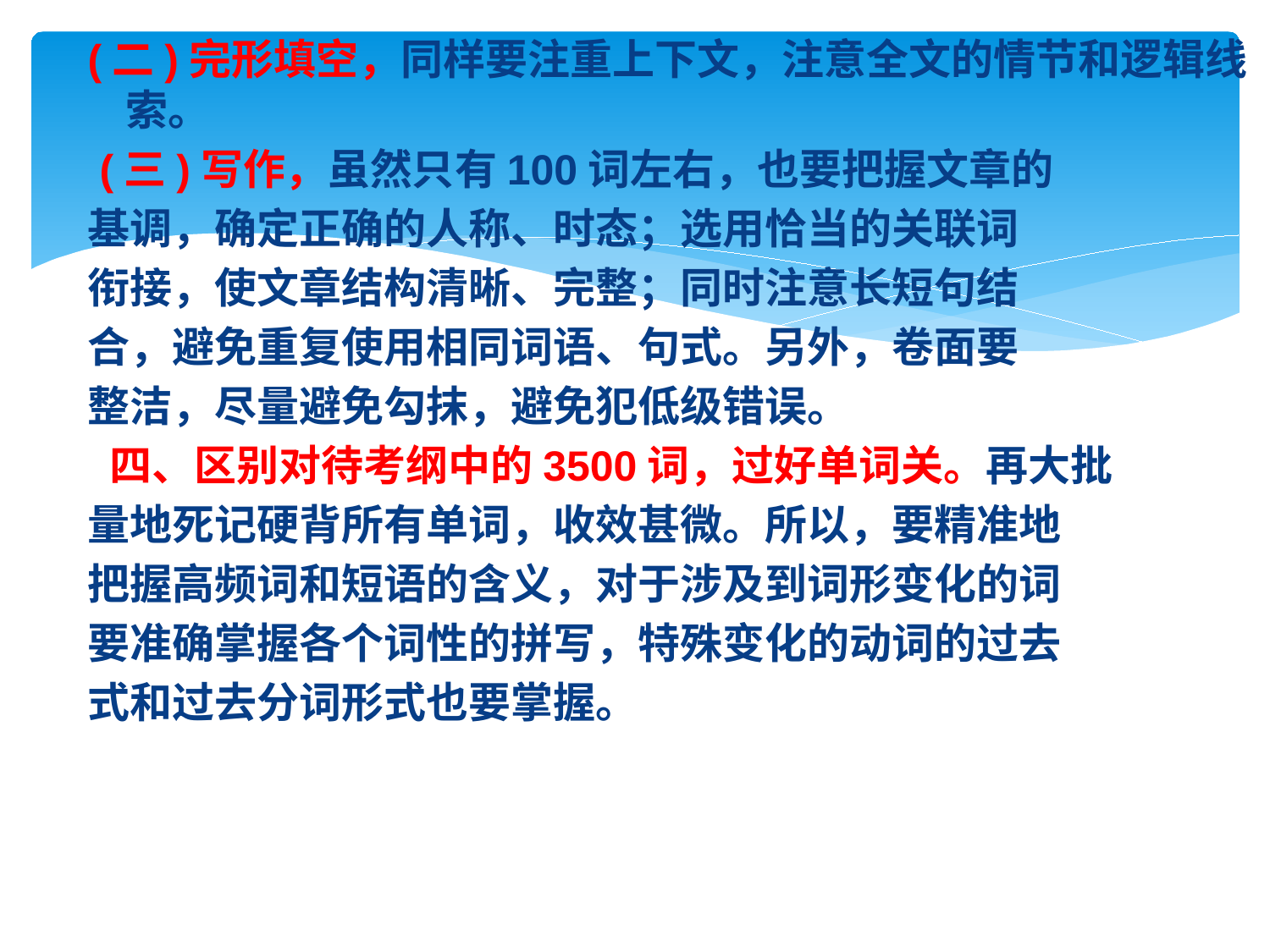

(二)完形填空，同样要注重上下文，注意全文的情节和逻辑线索。
 (三)写作，虽然只有100词左右，也要把握文章的
基调，确定正确的人称、时态；选用恰当的关联词
衔接，使文章结构清晰、完整；同时注意长短句结
合，避免重复使用相同词语、句式。另外，卷面要
整洁，尽量避免勾抹，避免犯低级错误。
 四、区别对待考纲中的3500词，过好单词关。再大批
量地死记硬背所有单词，收效甚微。所以，要精准地
把握高频词和短语的含义，对于涉及到词形变化的词
要准确掌握各个词性的拼写，特殊变化的动词的过去
式和过去分词形式也要掌握。